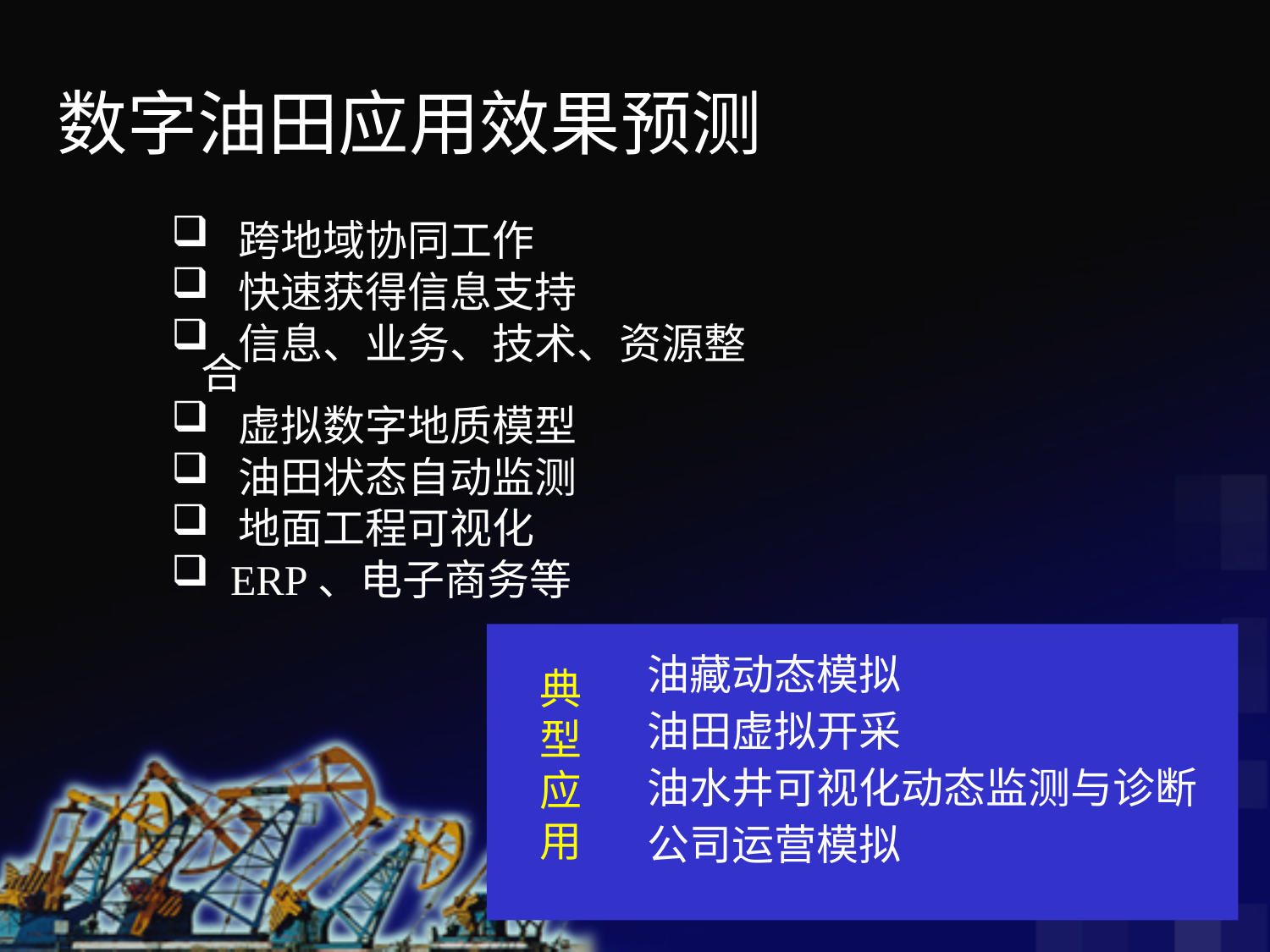

数字油田应用效果预测
  跨地域协同工作
  快速获得信息支持
  信息、业务、技术、资源整合
  虚拟数字地质模型
  油田状态自动监测
  地面工程可视化
  ERP、电子商务等

典型应用
油藏动态模拟
油田虚拟开采
油水井可视化动态监测与诊断
公司运营模拟